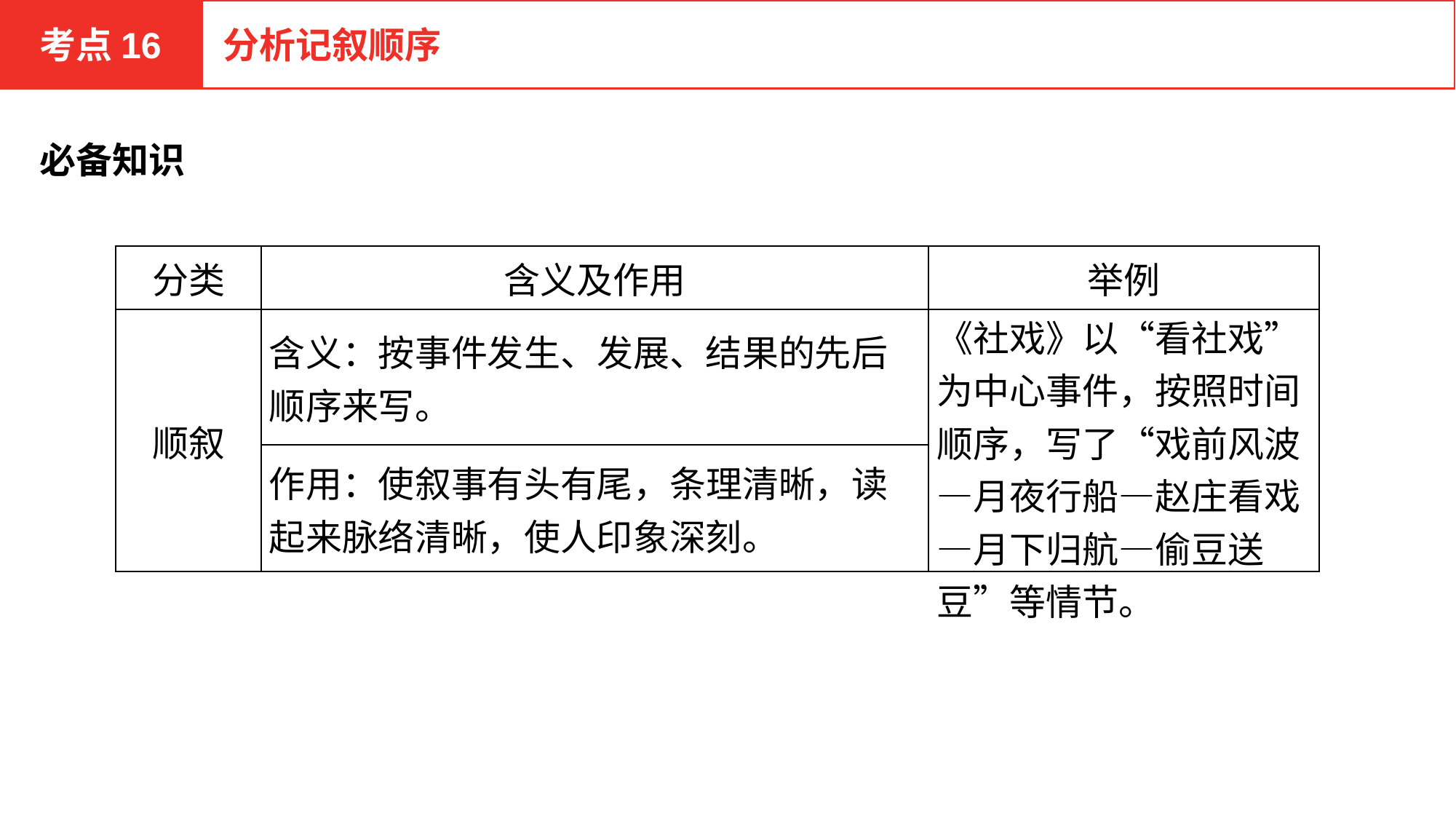

考点16
分析记叙顺序
必备知识
| 分类 | 含义及作用 | 举例 |
| --- | --- | --- |
| 顺叙 | 含义：按事件发生、发展、结果的先后顺序来写。 | 《社戏》以“看社戏”为中心事件，按照时间顺序，写了“戏前风波—月夜行船—赵庄看戏—月下归航—偷豆送豆”等情节。 |
|  | 作用：使叙事有头有尾，条理清晰，读起来脉络清晰，使人印象深刻。 |  |